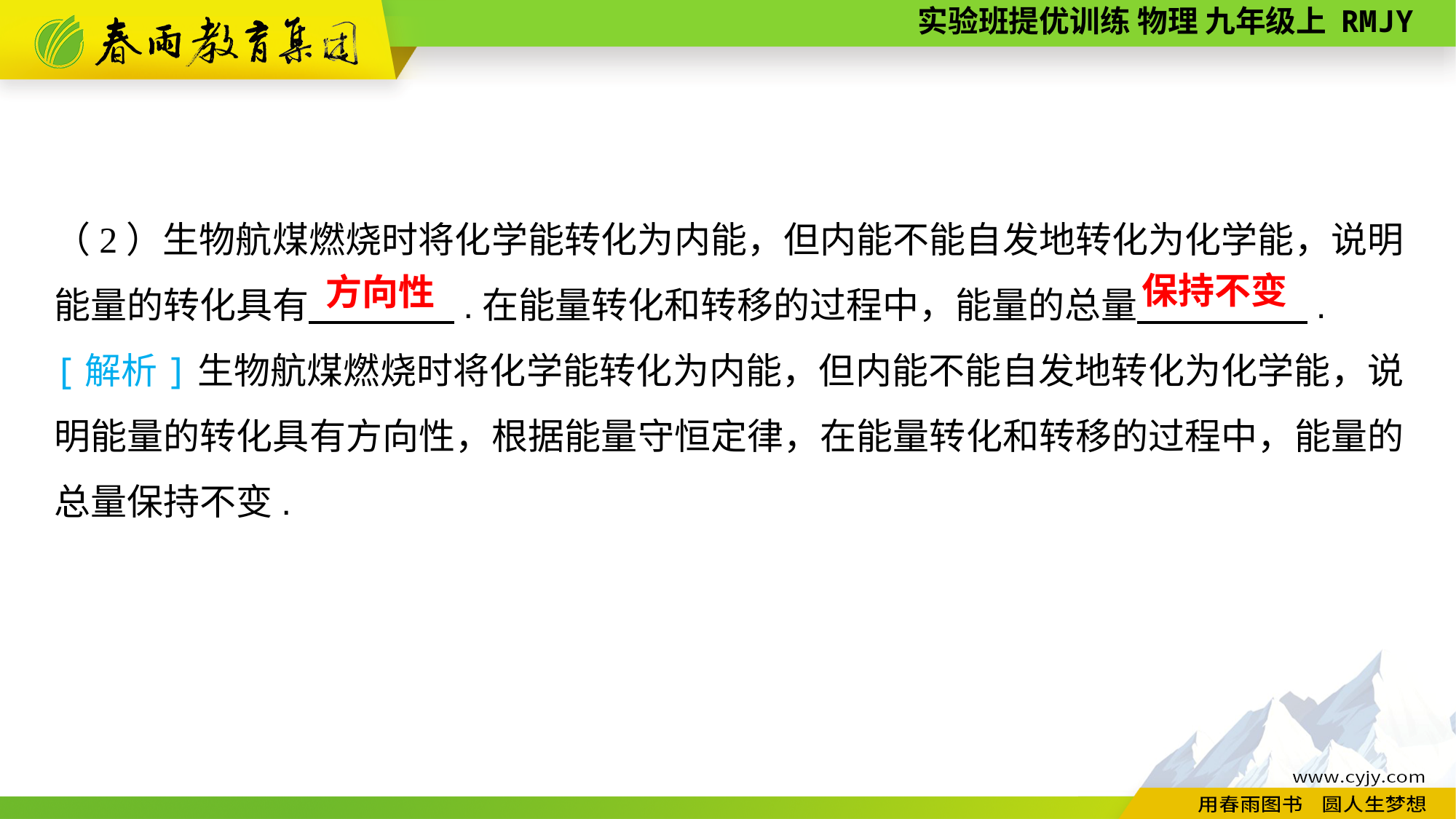

（2）生物航煤燃烧时将化学能转化为内能，但内能不能自发地转化为化学能，说明能量的转化具有　　　　.在能量转化和转移的过程中，能量的总量　　　   　.
保持不变
方向性
[解析]生物航煤燃烧时将化学能转化为内能，但内能不能自发地转化为化学能，说明能量的转化具有方向性，根据能量守恒定律，在能量转化和转移的过程中，能量的总量保持不变.